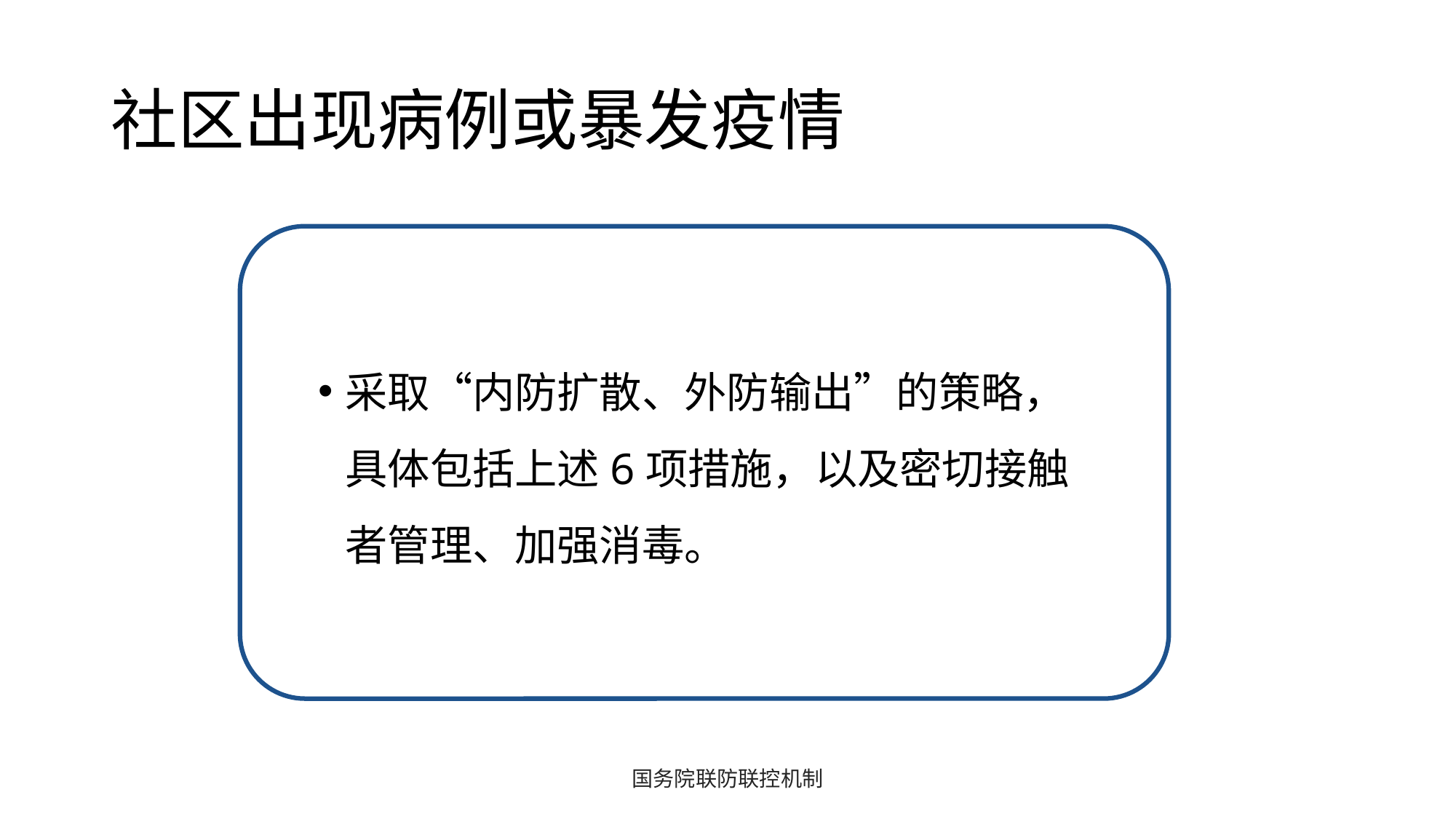

# 社区出现病例或暴发疫情

采取“内防扩散、外防输出”的策略，具体包括上述6项措施，以及密切接触者管理、加强消毒。

国务院联防联控机制
14